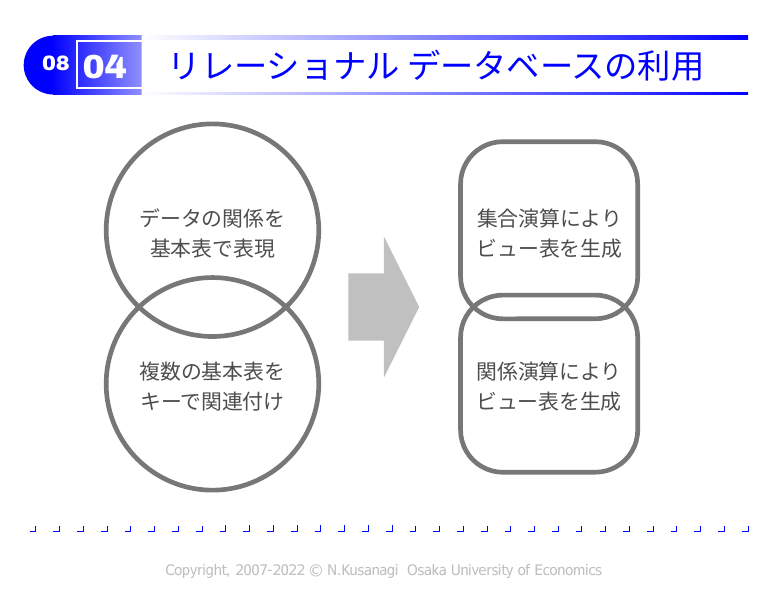

# 04   リレーショナル データベースの利用
データの関係を
基本表で表現

集合演算により
ビュー表を生成

複数の基本表を
キーで関連付け
関係演算により
ビュー表を生成